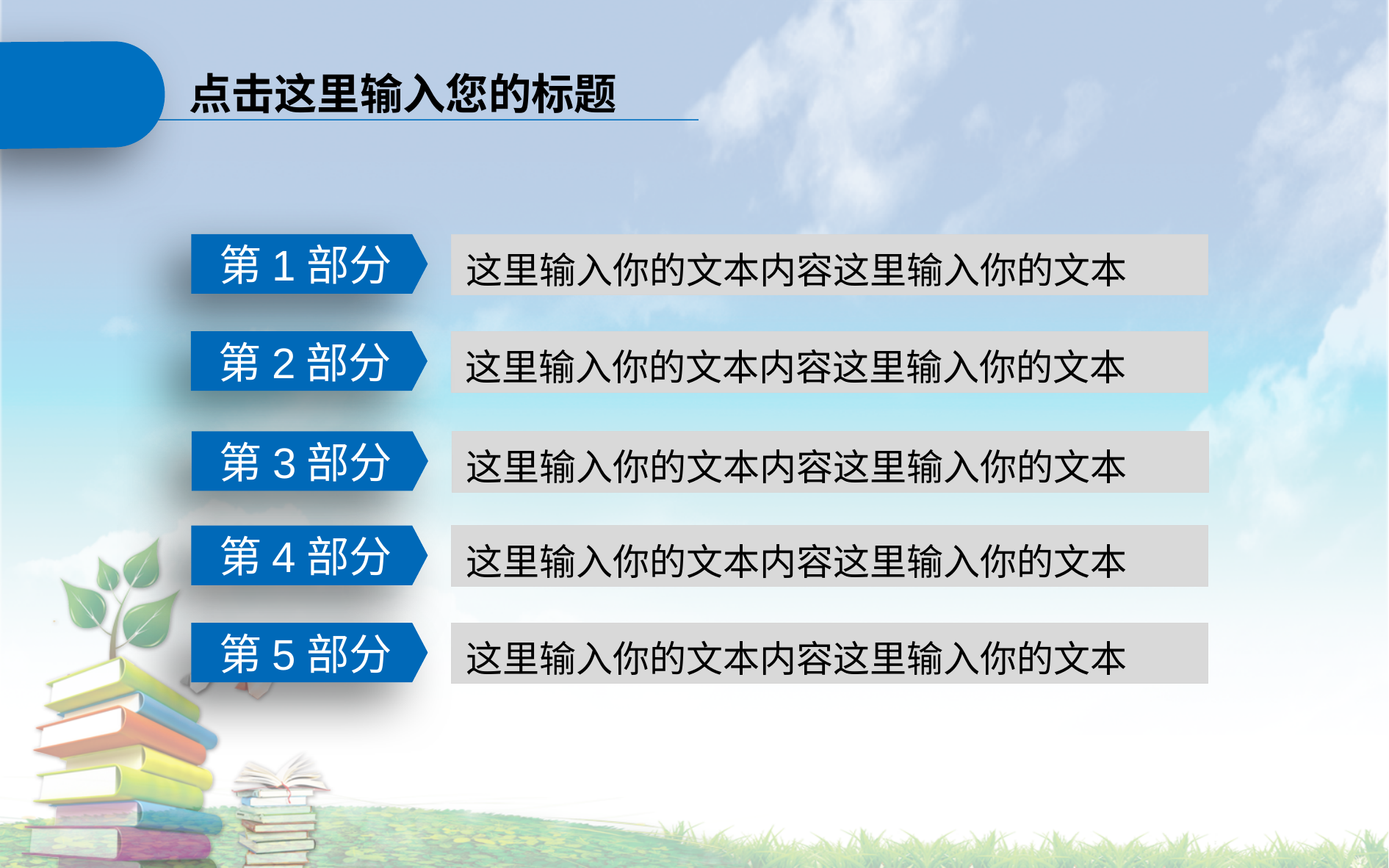

点击这里输入您的标题

这里输入你的文本内容这里输入你的文本
第1部分
这里输入你的文本内容这里输入你的文本
第2部分
这里输入你的文本内容这里输入你的文本
第3部分
这里输入你的文本内容这里输入你的文本
第4部分
这里输入你的文本内容这里输入你的文本
第5部分